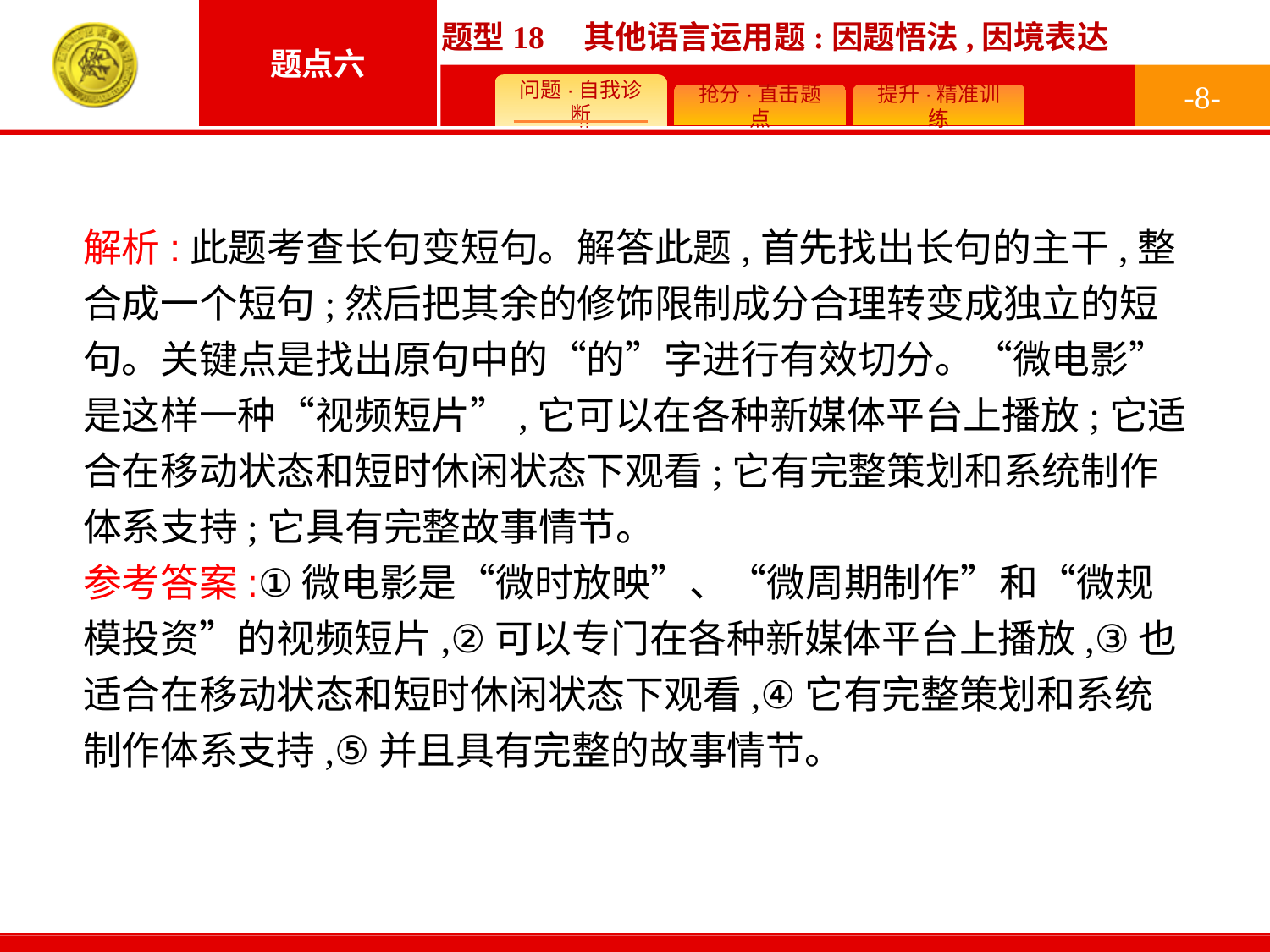

-8-
解析:此题考查长句变短句。解答此题,首先找出长句的主干,整合成一个短句;然后把其余的修饰限制成分合理转变成独立的短句。关键点是找出原句中的“的”字进行有效切分。“微电影”是这样一种“视频短片”,它可以在各种新媒体平台上播放;它适合在移动状态和短时休闲状态下观看;它有完整策划和系统制作体系支持;它具有完整故事情节。
参考答案:①微电影是“微时放映”、“微周期制作”和“微规模投资”的视频短片,②可以专门在各种新媒体平台上播放,③也适合在移动状态和短时休闲状态下观看,④它有完整策划和系统制作体系支持,⑤并且具有完整的故事情节。